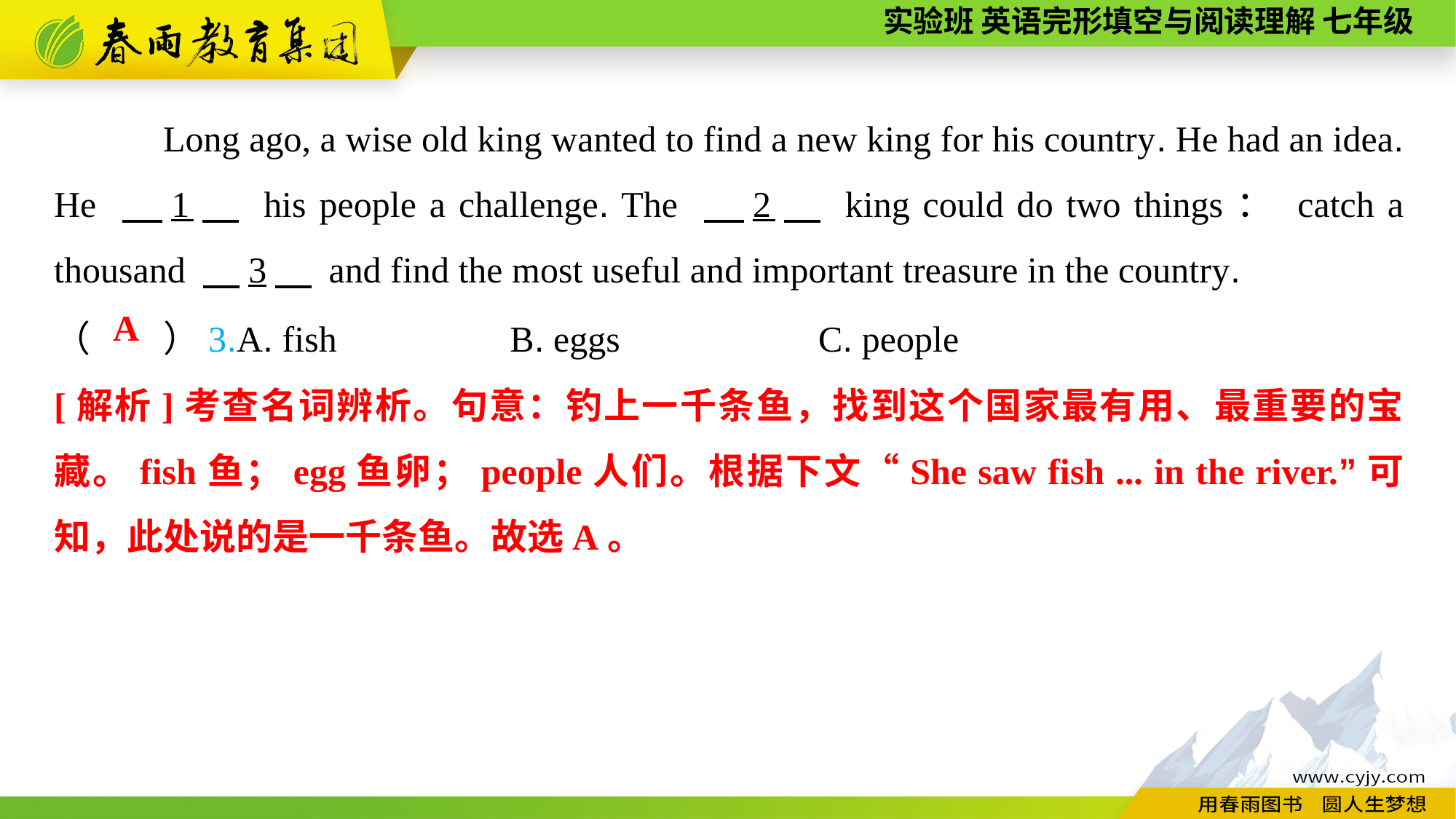

Long ago, a wise old king wanted to find a new king for his country. He had an idea. He 　1　 his people a challenge. The 　2　 king could do two things： catch a thousand 　3　 and find the most useful and important treasure in the country.
（　　）3.A. fish                   B. eggs		C. people
A
[解析]考查名词辨析。句意：钓上一千条鱼，找到这个国家最有用、最重要的宝藏。fish鱼；egg鱼卵；people人们。根据下文“She saw fish ... in the river.”可知，此处说的是一千条鱼。故选A。